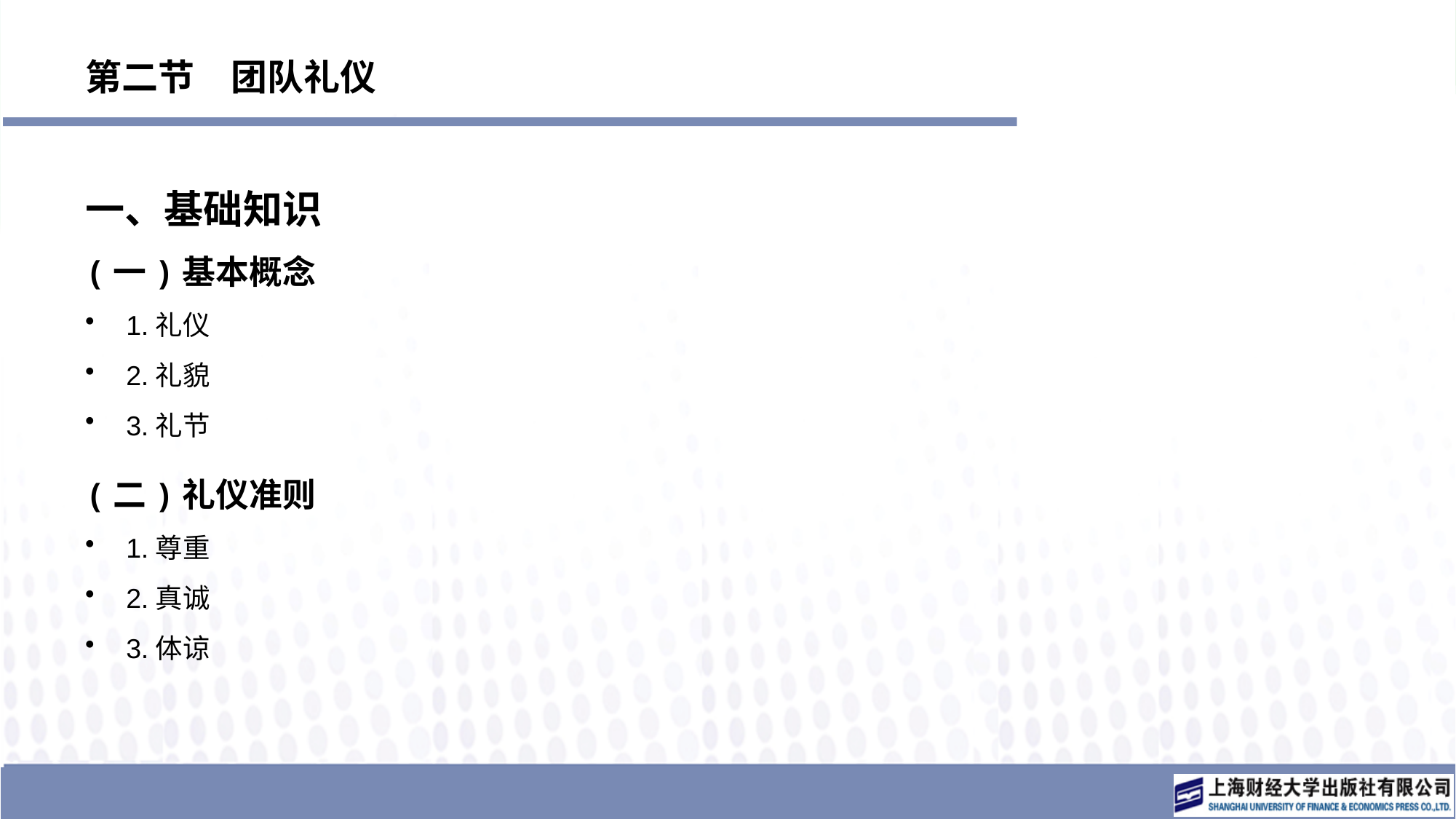

# 第二节　团队礼仪
一、基础知识
(一)基本概念
1.礼仪
2.礼貌
3.礼节
(二)礼仪准则
1.尊重
2.真诚
3.体谅